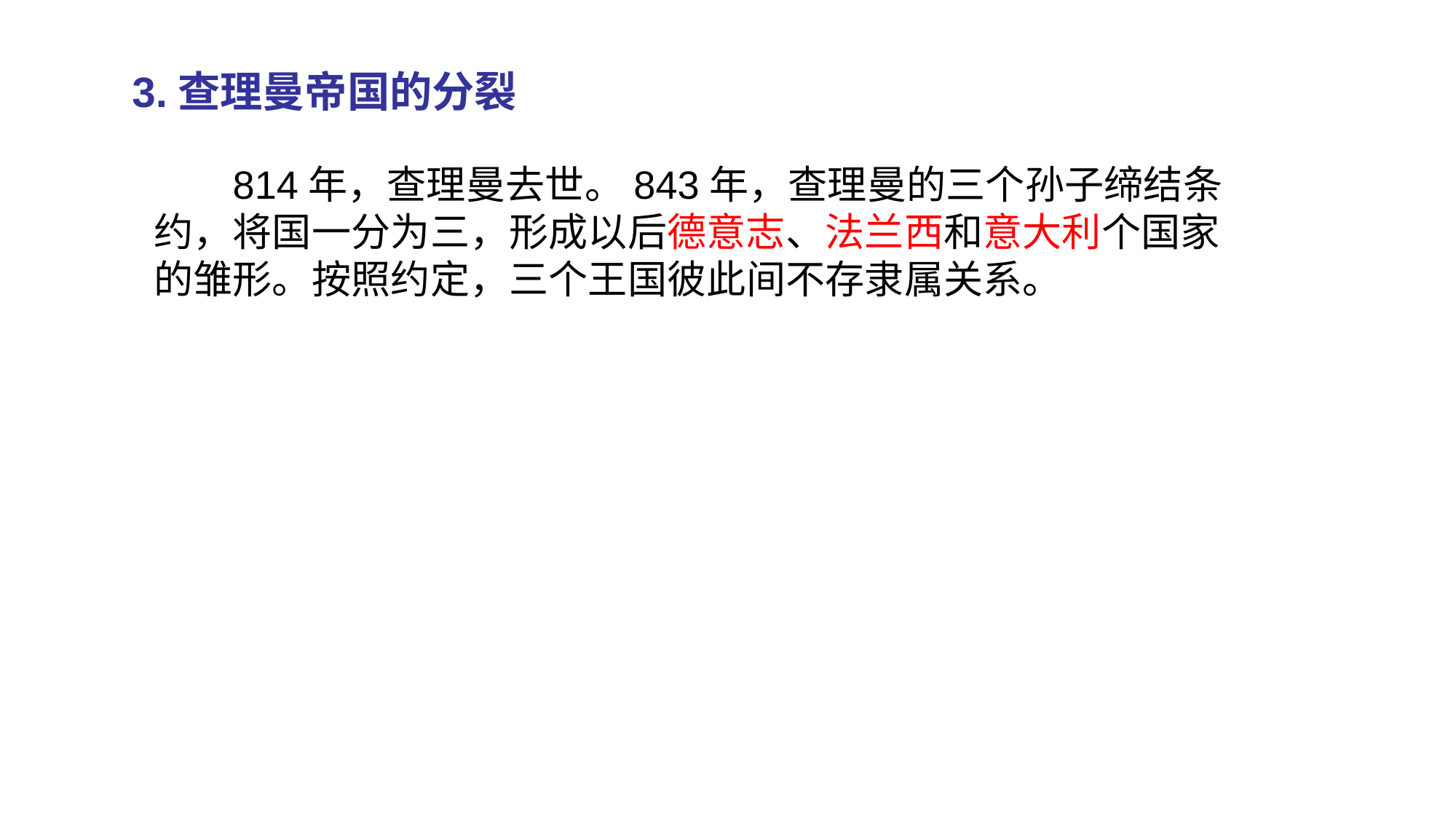

3.查理曼帝国的分裂
814年，查理曼去世。843年，查理曼的三个孙子缔结条约，将国一分为三，形成以后德意志、法兰西和意大利个国家的雏形。按照约定，三个王国彼此间不存隶属关系。